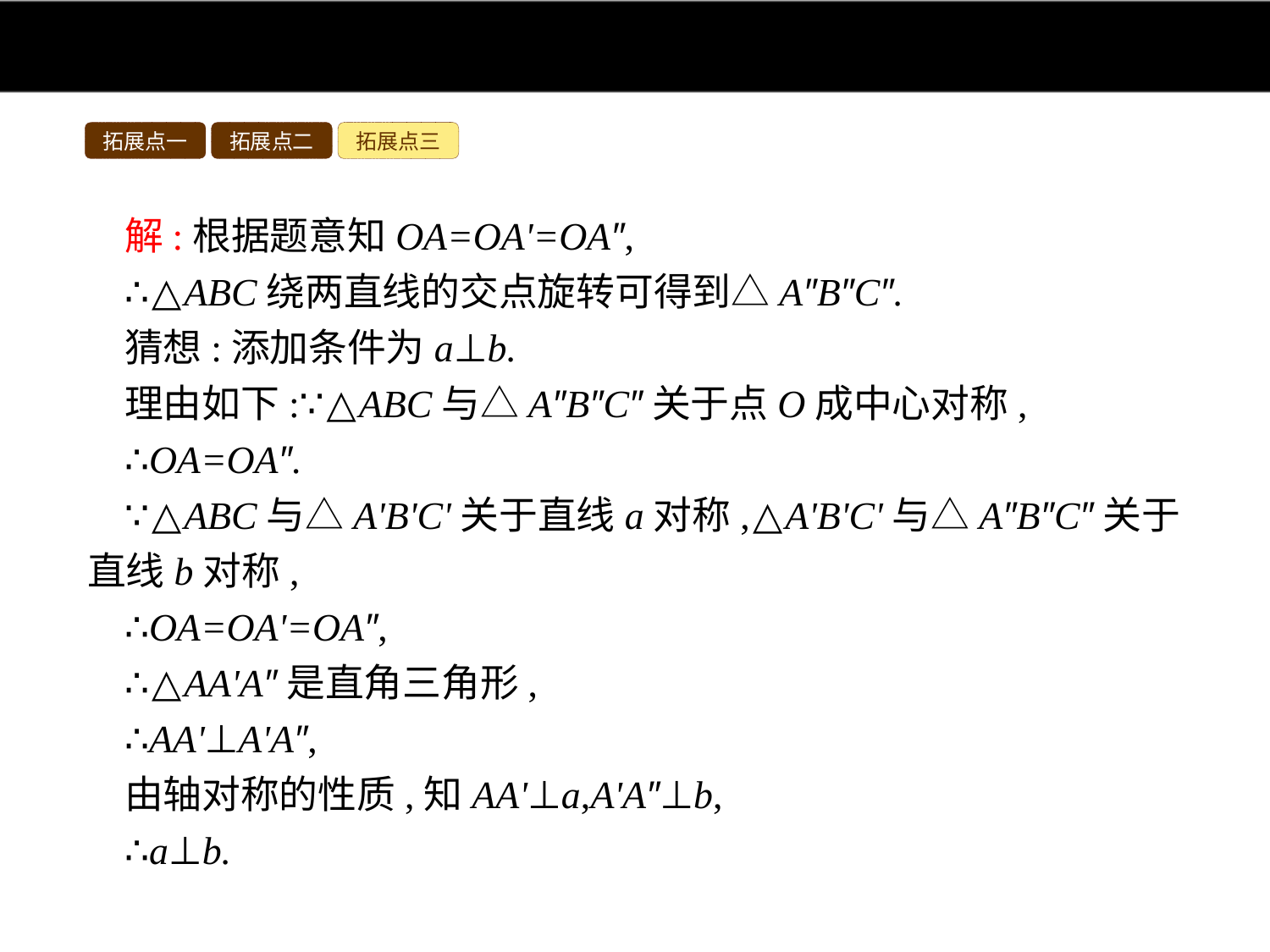

拓展点一
拓展点二
拓展点三
解:根据题意知OA=OA'=OA″,
∴△ABC绕两直线的交点旋转可得到△A″B″C″.
猜想:添加条件为a⊥b.
理由如下:∵△ABC与△A″B″C″关于点O成中心对称,
∴OA=OA″.
∵△ABC与△A'B'C'关于直线a对称,△A'B'C'与△A″B″C″关于直线b对称,
∴OA=OA'=OA″,
∴△AA'A″是直角三角形,
∴AA'⊥A'A″,
由轴对称的性质,知AA'⊥a,A'A″⊥b,
∴a⊥b.